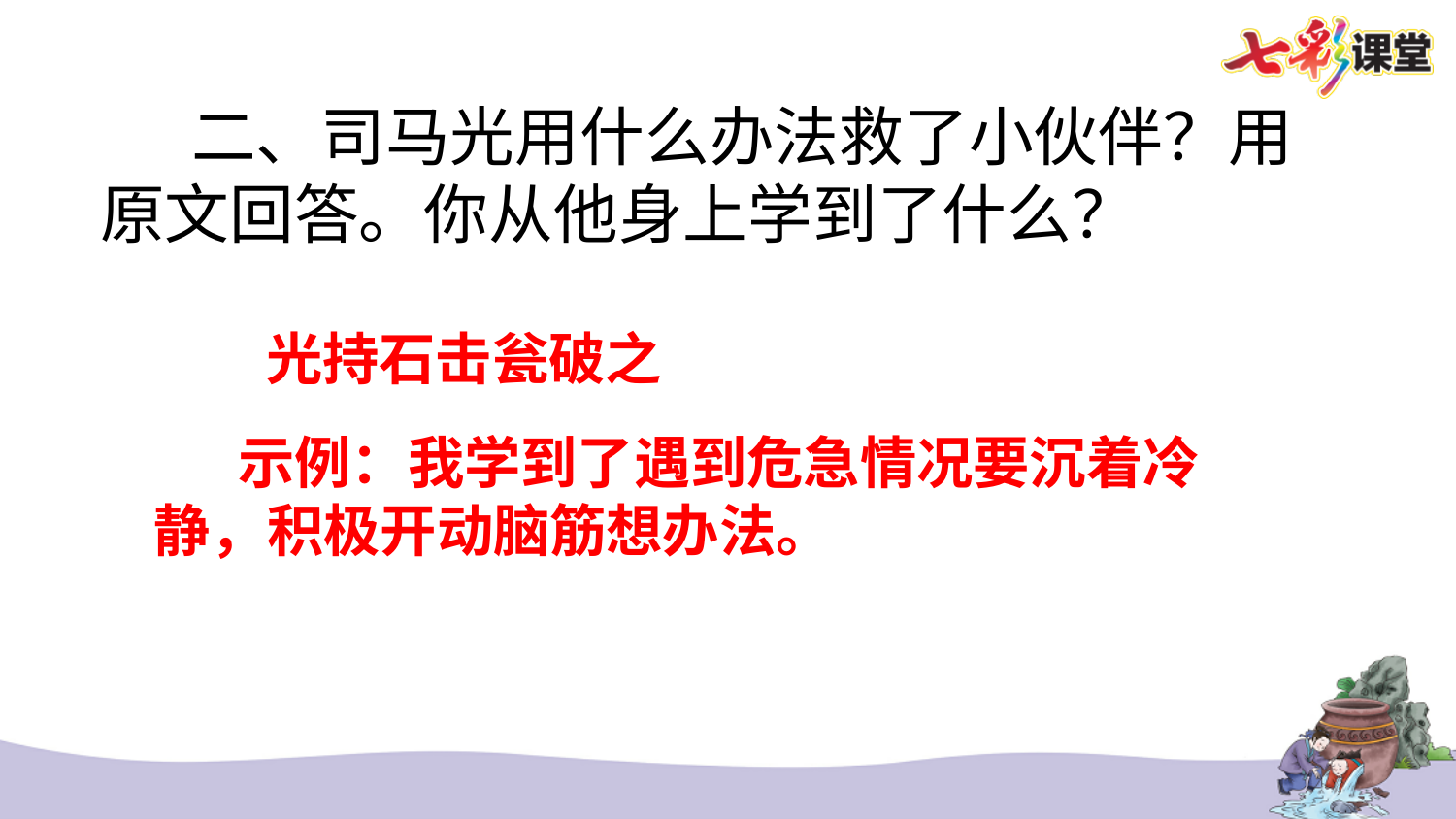

二、司马光用什么办法救了小伙伴？用原文回答。你从他身上学到了什么？
光持石击瓮破之
   示例：我学到了遇到危急情况要沉着冷静，积极开动脑筋想办法。